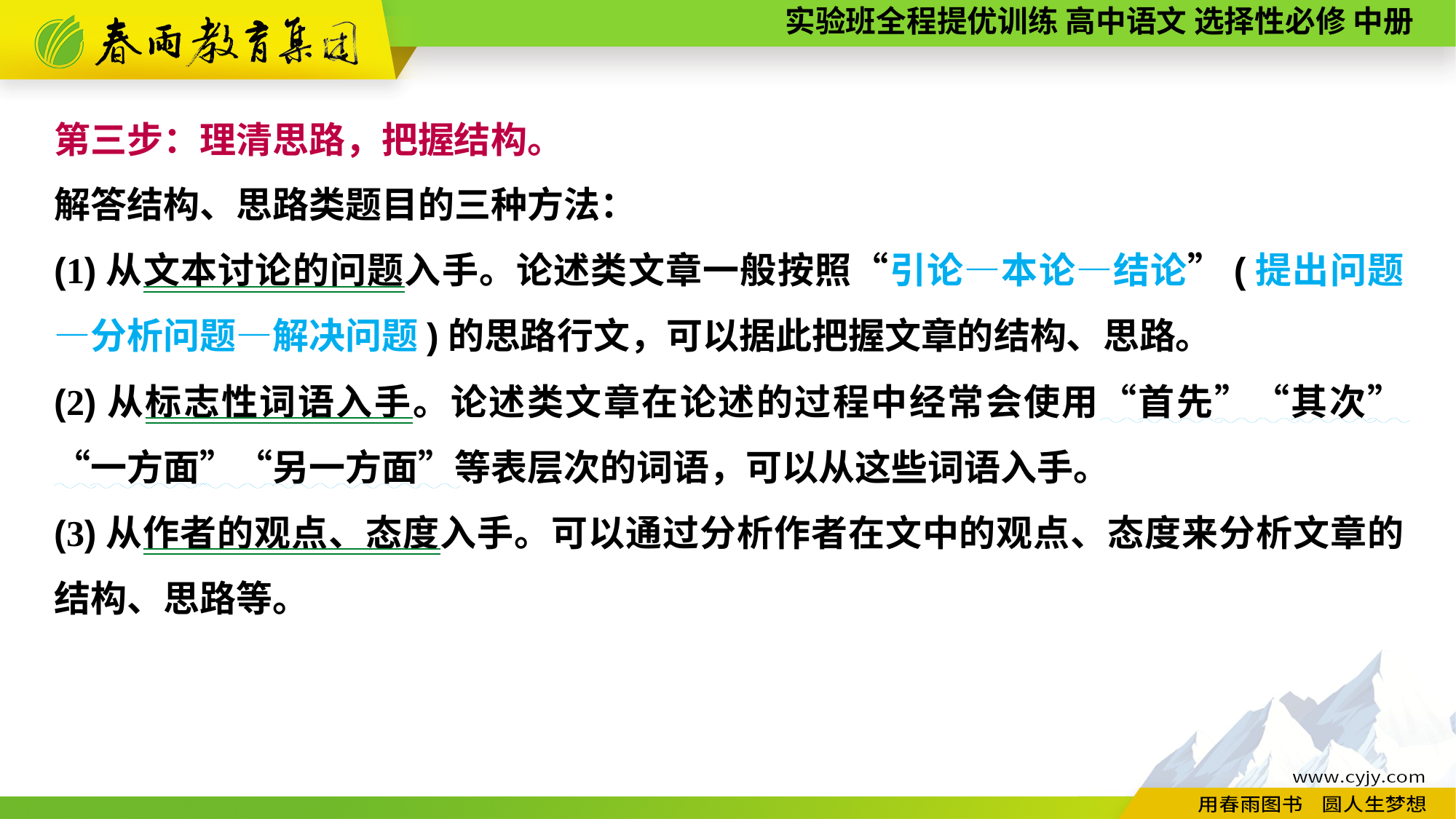

第三步：理清思路，把握结构。
解答结构、思路类题目的三种方法：
(1)从文本讨论的问题入手。论述类文章一般按照“引论—本论—结论”(提出问题—分析问题—解决问题)的思路行文，可以据此把握文章的结构、思路。
(2)从标志性词语入手。论述类文章在论述的过程中经常会使用“首先”“其次”“一方面”“另一方面”等表层次的词语，可以从这些词语入手。
(3)从作者的观点、态度入手。可以通过分析作者在文中的观点、态度来分析文章的结构、思路等。